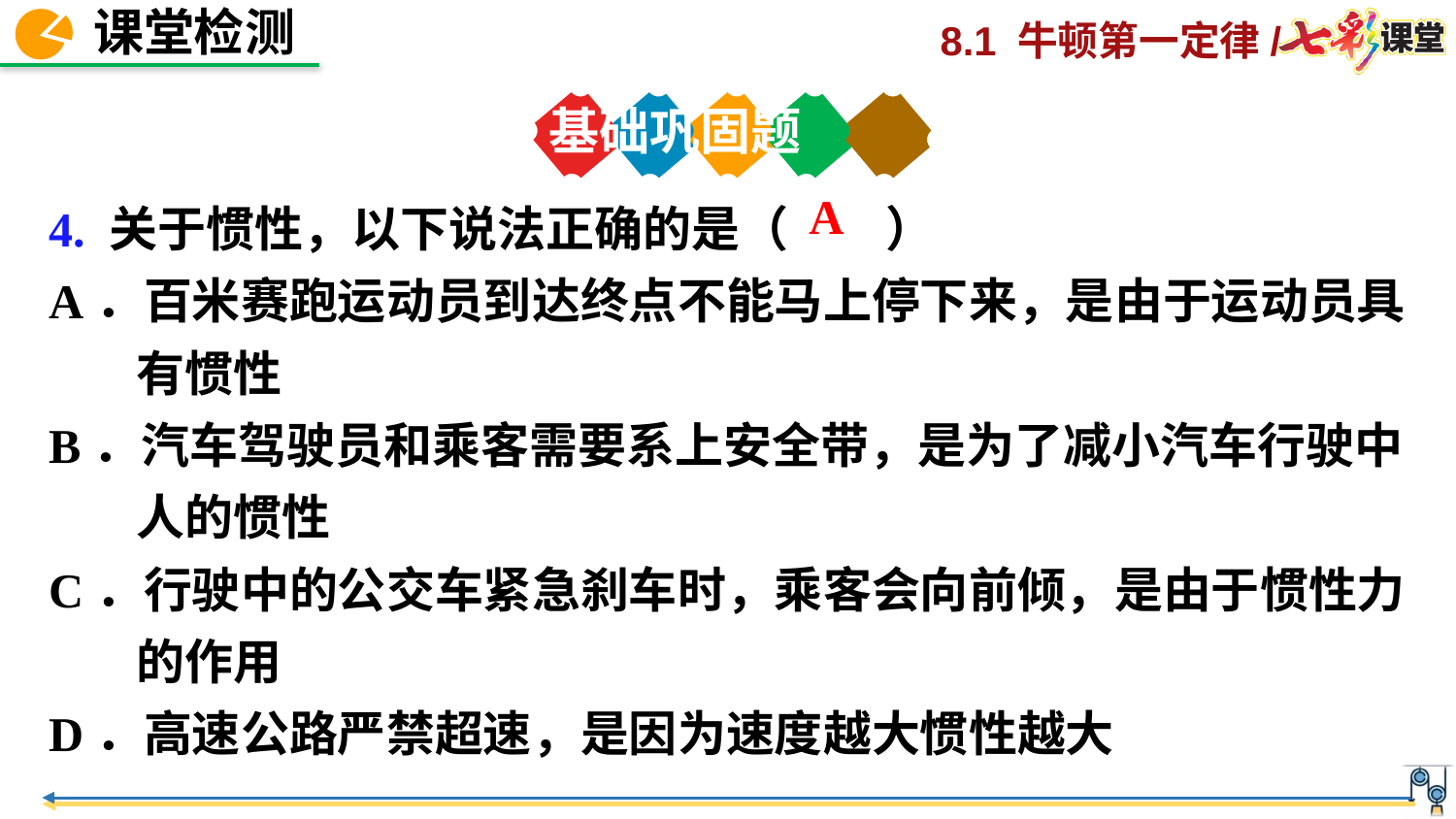

基础巩固题

4. 关于惯性，以下说法正确的是（　　）
A．百米赛跑运动员到达终点不能马上停下来，是由于运动员具
       有惯性
B．汽车驾驶员和乘客需要系上安全带，是为了减小汽车行驶中
       人的惯性
C．行驶中的公交车紧急刹车时，乘客会向前倾，是由于惯性力
       的作用
D．高速公路严禁超速，是因为速度越大惯性越大
A